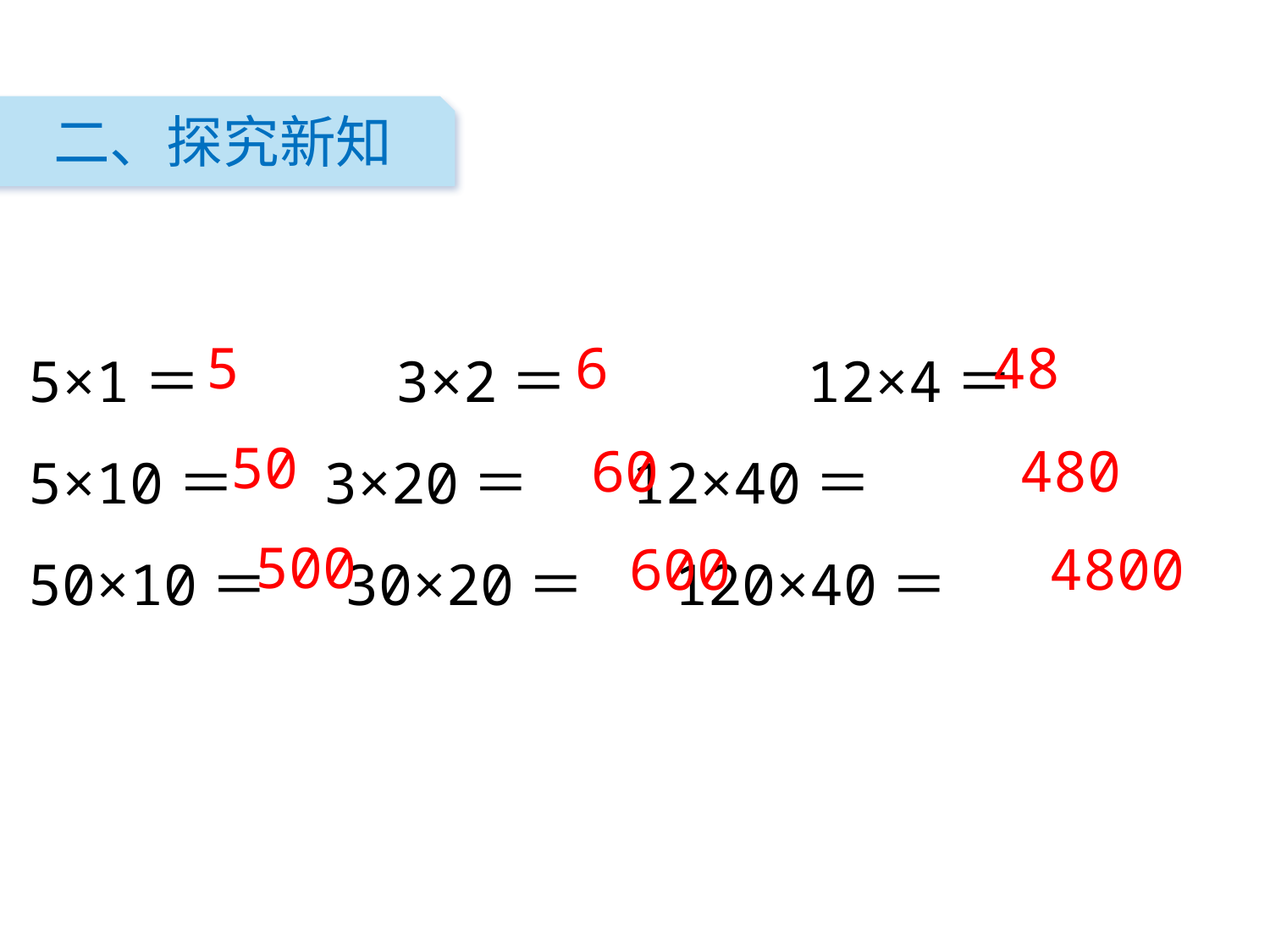

二、探究新知
5×1＝　　　 3×2＝　　　　12×4＝
5×10＝      3×20＝       12×40＝
50×10＝     30×20＝      120×40＝
48
6
5
50
480
60
500
600
4800